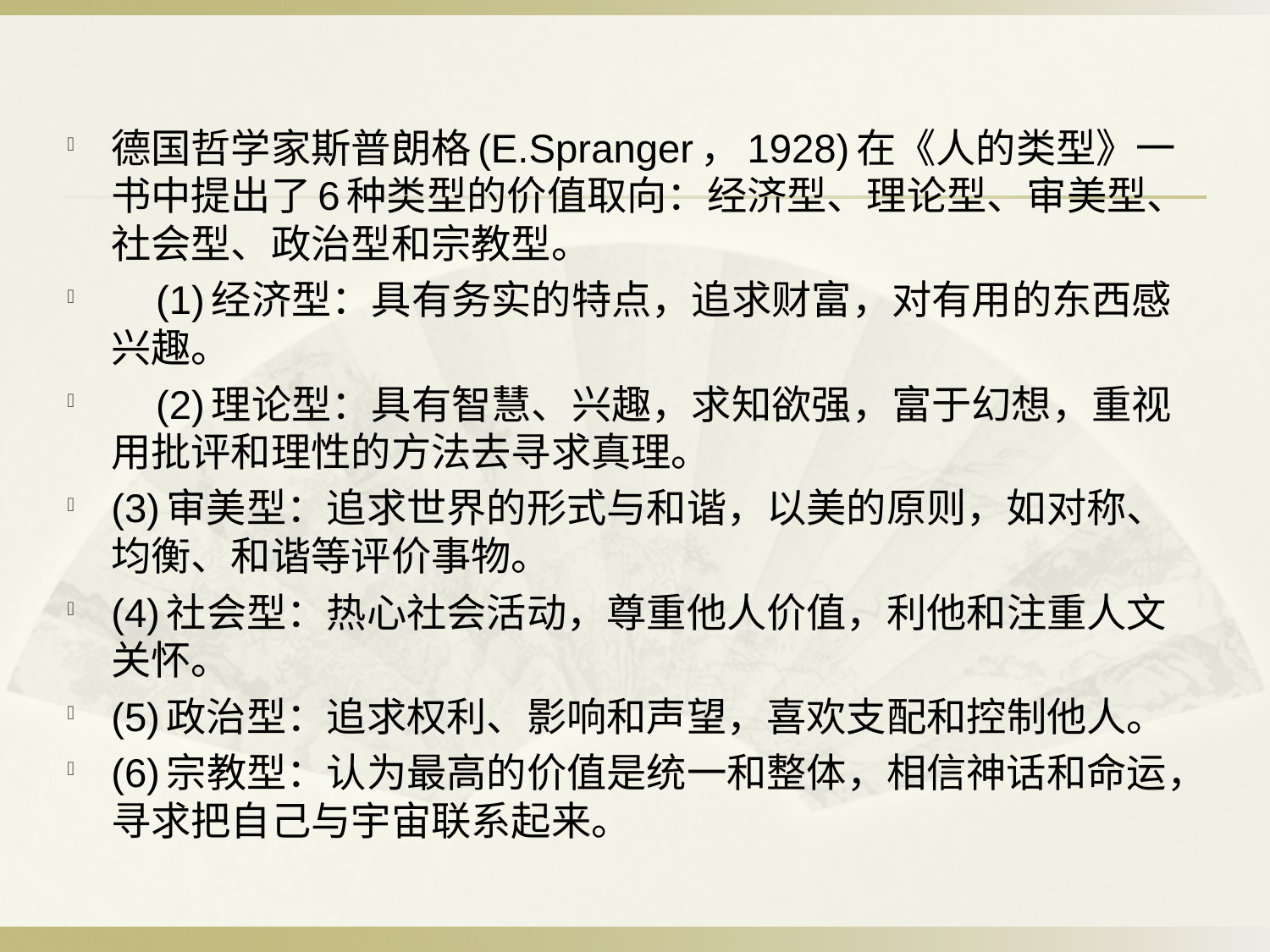

#
德国哲学家斯普朗格(E.Spranger，1928)在《人的类型》一书中提出了6种类型的价值取向：经济型、理论型、审美型、社会型、政治型和宗教型。
    (1)经济型：具有务实的特点，追求财富，对有用的东西感兴趣。
    (2)理论型：具有智慧、兴趣，求知欲强，富于幻想，重视用批评和理性的方法去寻求真理。
(3)审美型：追求世界的形式与和谐，以美的原则，如对称、均衡、和谐等评价事物。
(4)社会型：热心社会活动，尊重他人价值，利他和注重人文关怀。
(5)政治型：追求权利、影响和声望，喜欢支配和控制他人。
(6)宗教型：认为最高的价值是统一和整体，相信神话和命运，寻求把自己与宇宙联系起来。